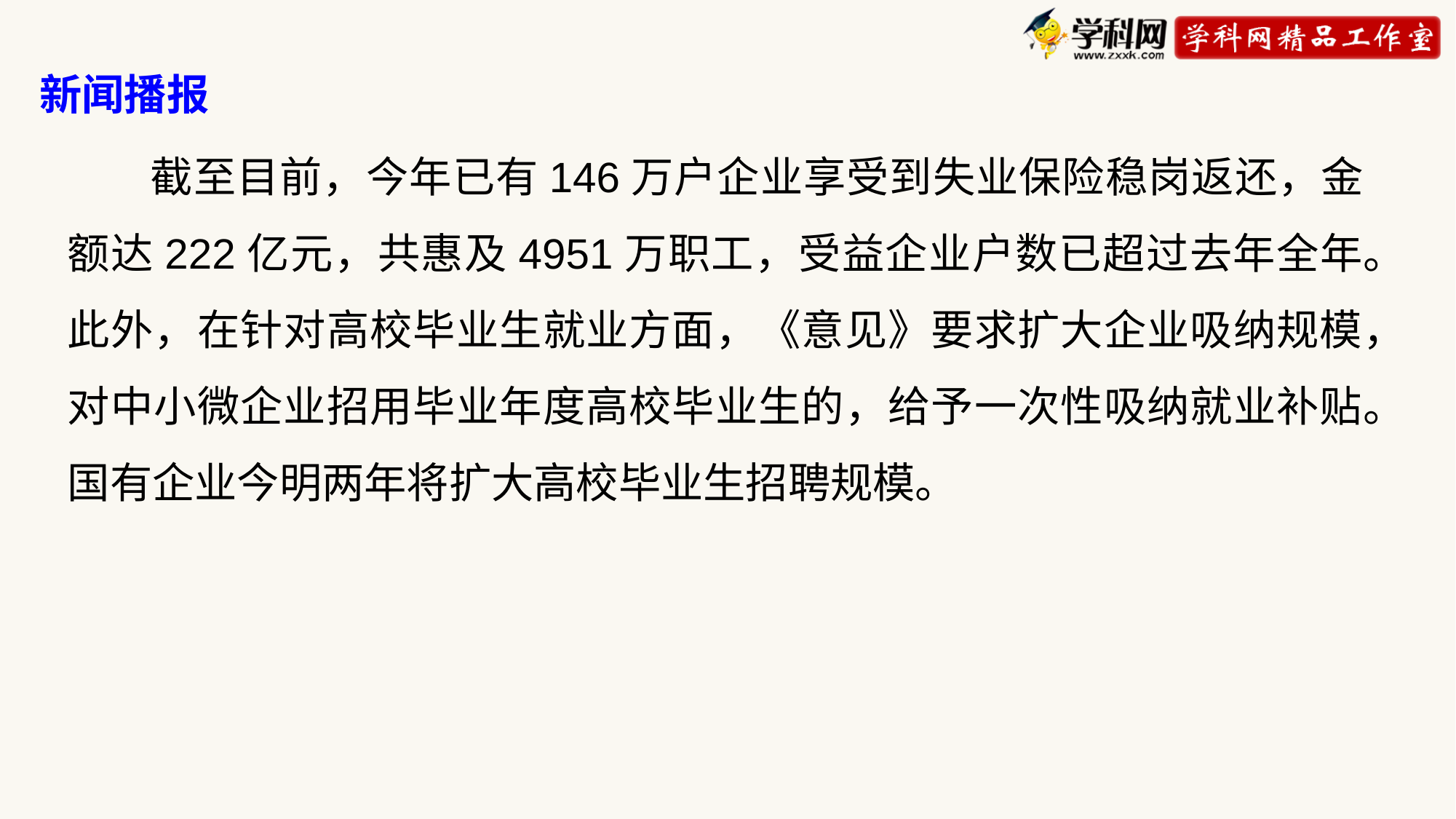

新闻播报
       截至目前，今年已有146万户企业享受到失业保险稳岗返还，金额达222亿元，共惠及4951万职工，受益企业户数已超过去年全年。此外，在针对高校毕业生就业方面，《意见》要求扩大企业吸纳规模，对中小微企业招用毕业年度高校毕业生的，给予一次性吸纳就业补贴。国有企业今明两年将扩大高校毕业生招聘规模。